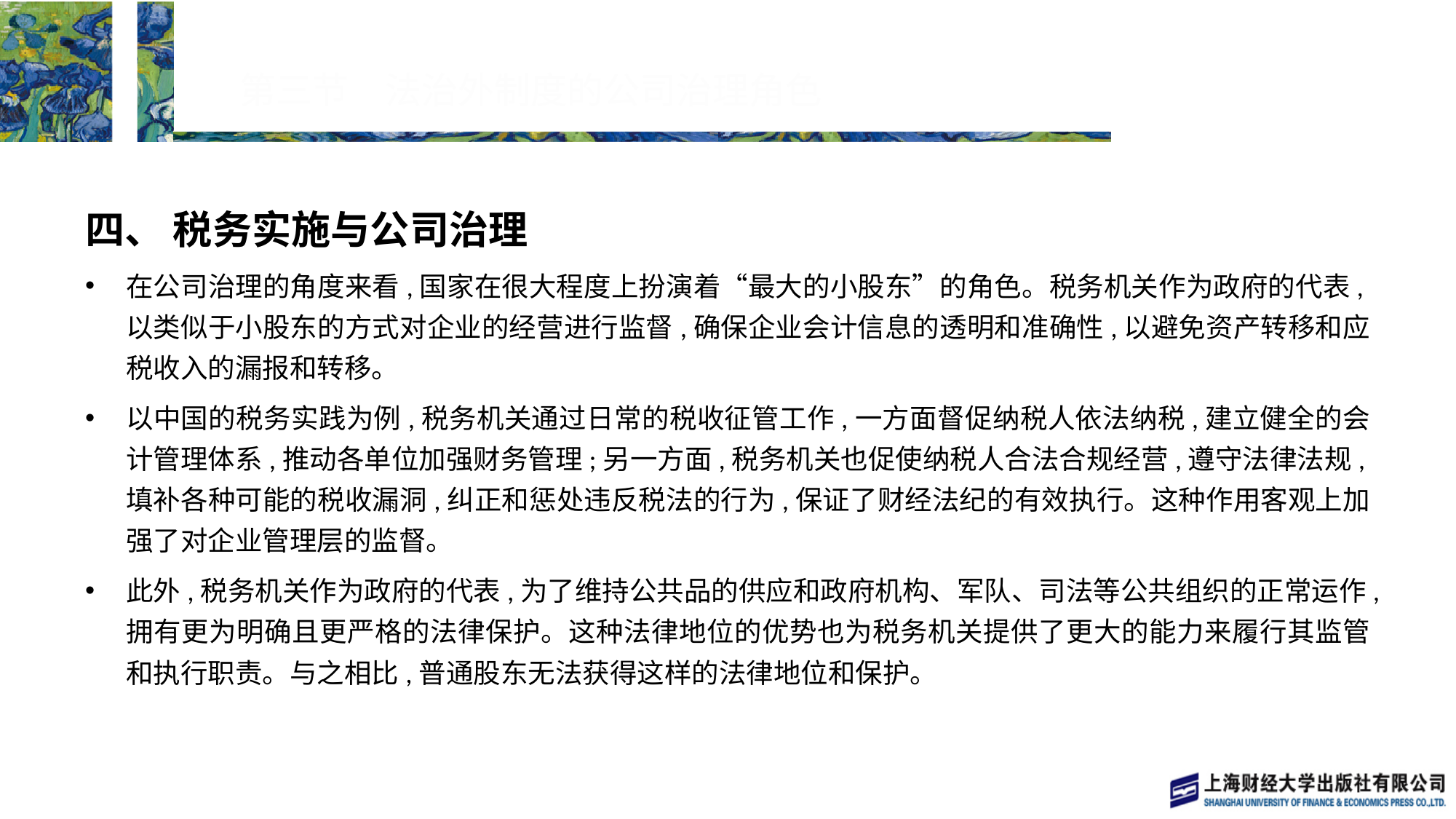

# 第三节　法治外制度的公司治理角色
四、 税务实施与公司治理
在公司治理的角度来看,国家在很大程度上扮演着“最大的小股东”的角色。税务机关作为政府的代表,以类似于小股东的方式对企业的经营进行监督,确保企业会计信息的透明和准确性,以避免资产转移和应税收入的漏报和转移。
以中国的税务实践为例,税务机关通过日常的税收征管工作,一方面督促纳税人依法纳税,建立健全的会计管理体系,推动各单位加强财务管理;另一方面,税务机关也促使纳税人合法合规经营,遵守法律法规,填补各种可能的税收漏洞,纠正和惩处违反税法的行为,保证了财经法纪的有效执行。这种作用客观上加强了对企业管理层的监督。
此外,税务机关作为政府的代表,为了维持公共品的供应和政府机构、军队、司法等公共组织的正常运作,拥有更为明确且更严格的法律保护。这种法律地位的优势也为税务机关提供了更大的能力来履行其监管和执行职责。与之相比,普通股东无法获得这样的法律地位和保护。